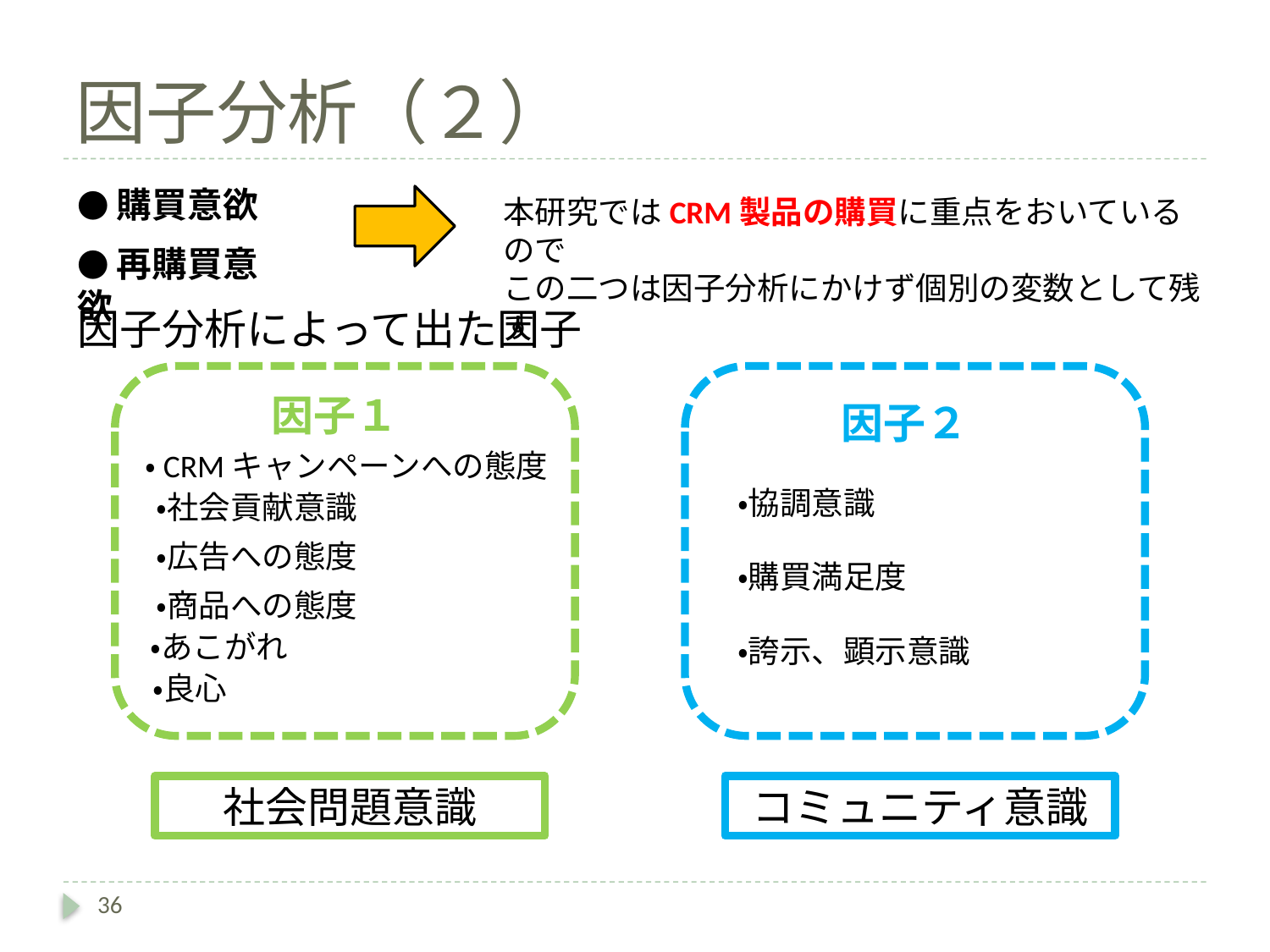

# 因子分析（２）
●購買意欲

本研究ではCRM製品の購買に重点をおいているので
この二つは因子分析にかけず個別の変数として残す
●再購買意欲
因子分析によって出た因子

・CRMキャンペーンへの態度
・社会貢献意識
・広告への態度
・商品への態度
・あこがれ
・良心
因子１

・協調意識
・購買満足度
・誇示、顕示意識
因子２
社会問題意識
コミュニティ意識
36